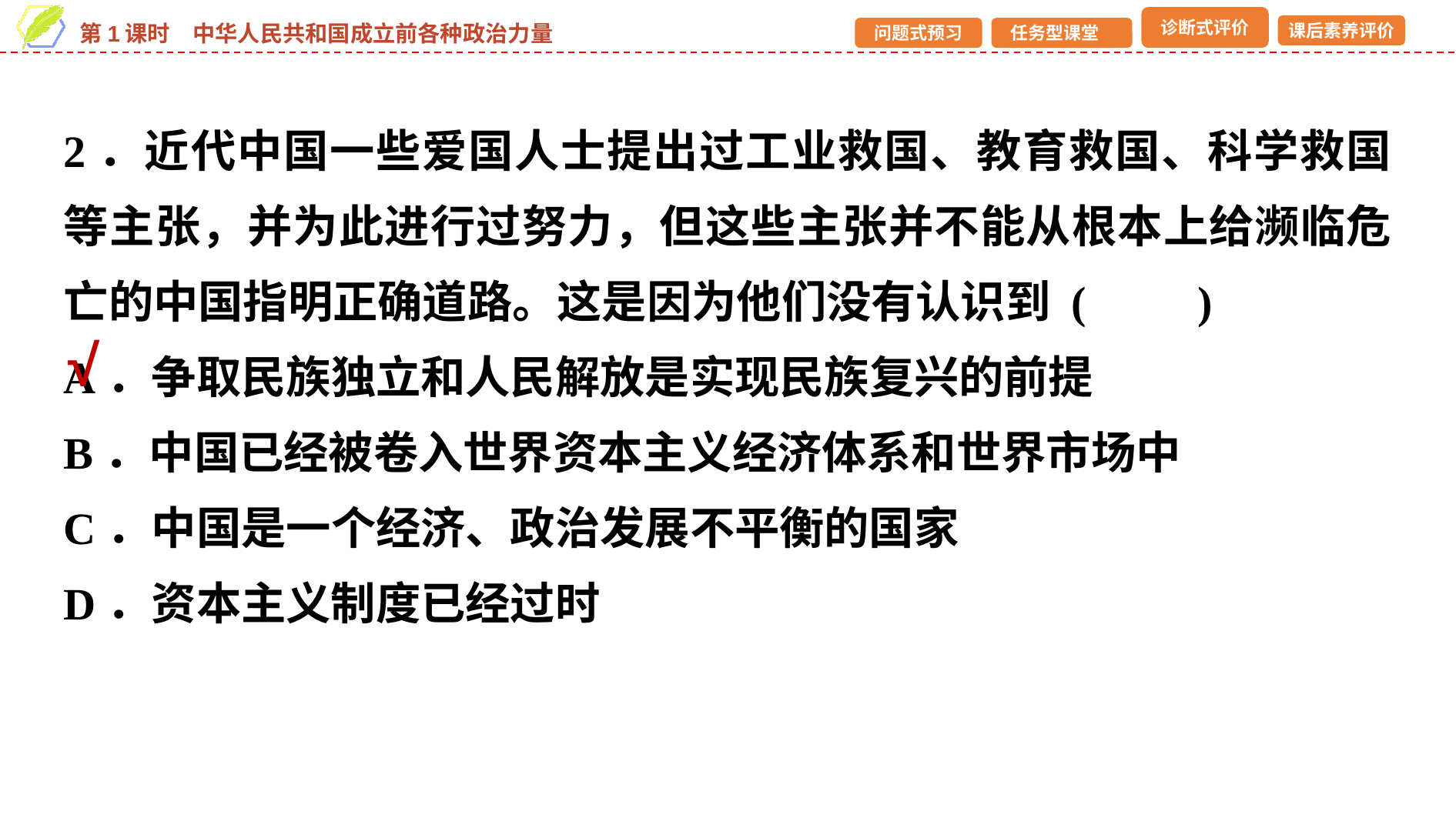

2．近代中国一些爱国人士提出过工业救国、教育救国、科学救国等主张，并为此进行过努力，但这些主张并不能从根本上给濒临危亡的中国指明正确道路。这是因为他们没有认识到 (　　)
A．争取民族独立和人民解放是实现民族复兴的前提
B．中国已经被卷入世界资本主义经济体系和世界市场中
C．中国是一个经济、政治发展不平衡的国家
D．资本主义制度已经过时
√